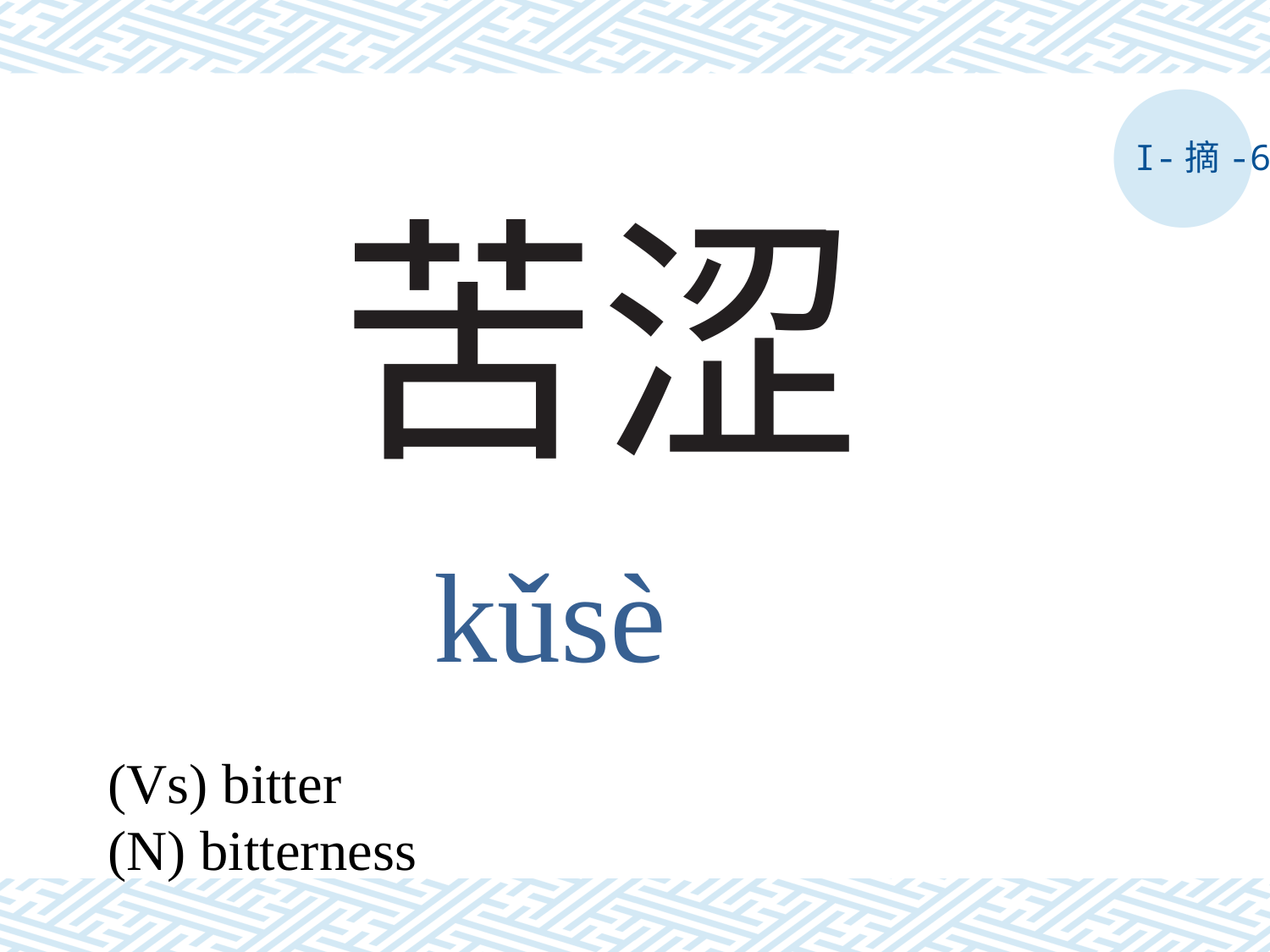

I-摘-6

# 苦涩
kǔsè
(Vs) bitter
(N) bitterness